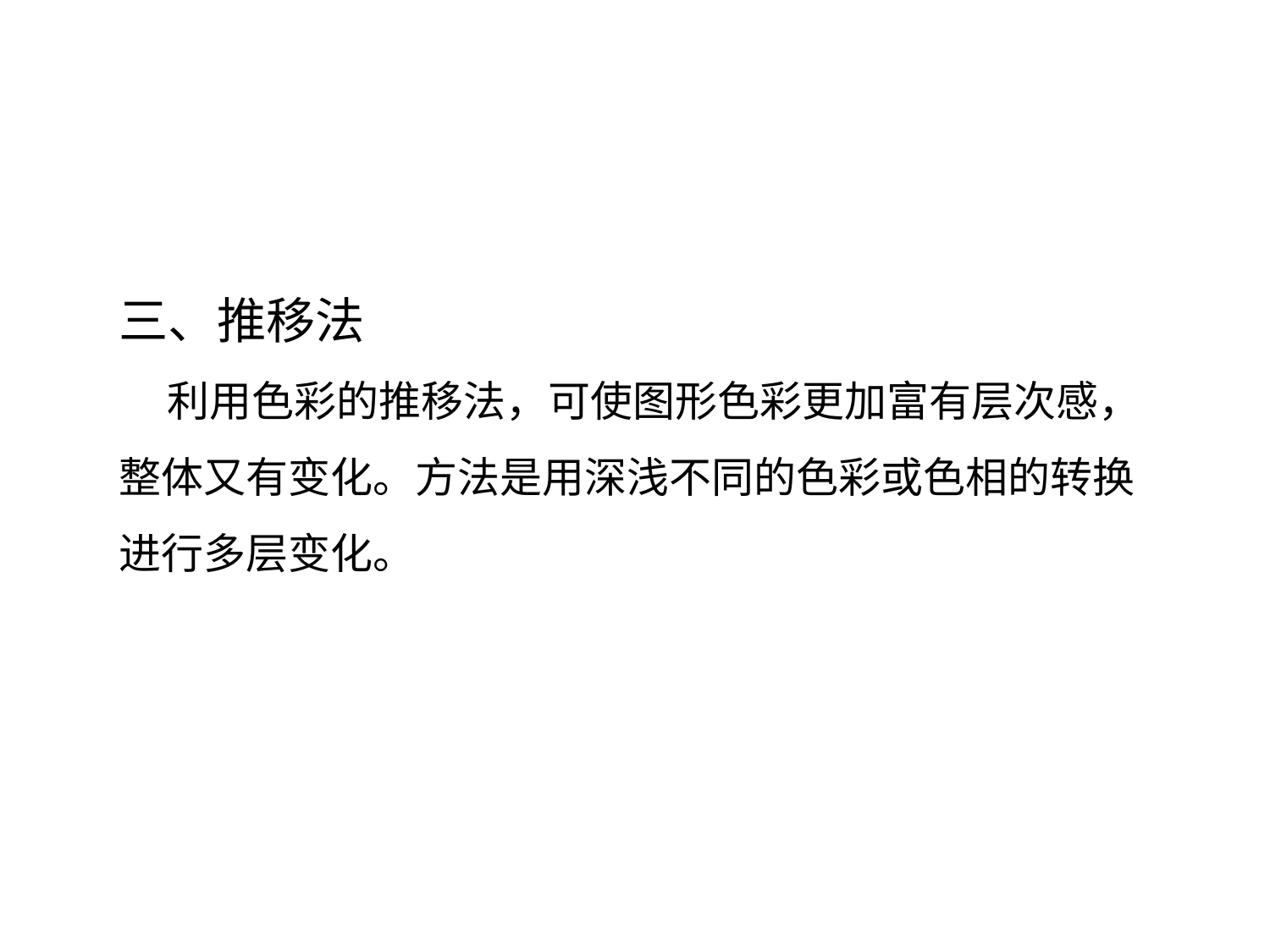

三、推移法
    利用色彩的推移法，可使图形色彩更加富有层次感，整体又有变化。方法是用深浅不同的色彩或色相的转换进行多层变化。